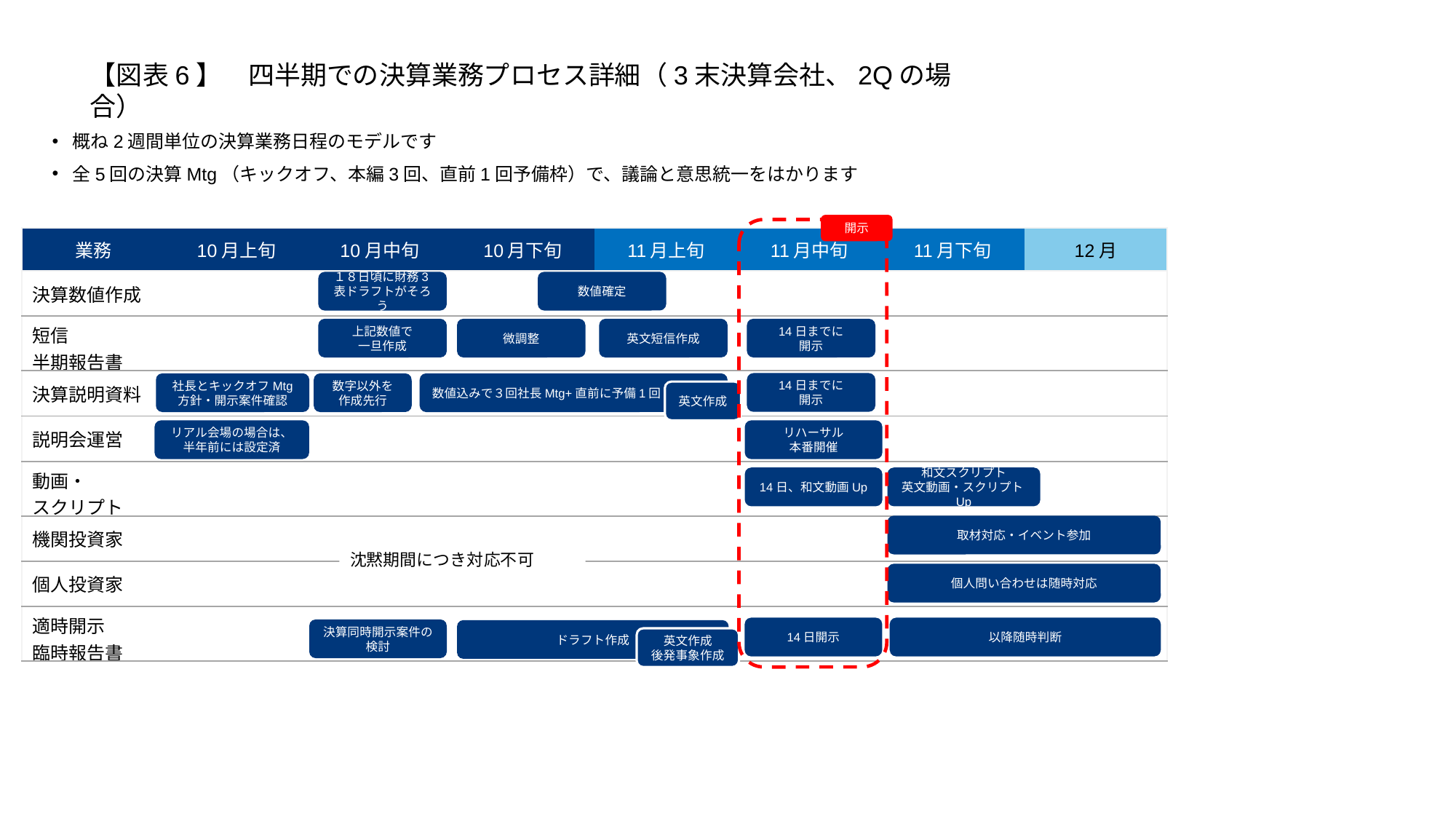

【図表6】　四半期での決算業務プロセス詳細（3末決算会社、2Qの場合）
概ね2週間単位の決算業務日程のモデルです
全5回の決算Mtg（キックオフ、本編3回、直前1回予備枠）で、議論と意思統一をはかります

開示

| 業務 | 10月上旬 | 10月中旬 | 10月下旬 | 11月上旬 | 11月中旬 | 11月下旬 | 12月 |
| --- | --- | --- | --- | --- | --- | --- | --- |
| 決算数値作成 |  |  |  |  |  |  |  |
| 短信 半期報告書 |  |  |  |  |  |  |  |
| 決算説明資料 |  |  |  |  |  |  |  |
| 説明会運営 |  |  |  |  |  |  |  |
| 動画・ スクリプト |  |  |  |  |  |  |  |
| 機関投資家 |  |  |  |  |  |  |  |
| 個人投資家 |  |  |  |  |  |  |  |
| 適時開示 臨時報告書 |  |  |  |  |  |  |  |
数値確定
１８日頃に財務3表ドラフトがそろう
上記数値で
一旦作成
微調整
英文短信作成
14日までに
開示
14日までに
開示
社長とキックオフMtg
方針・開示案件確認
数字以外を
作成先行
数値込みで３回社長Mtg+直前に予備1回
英文作成
リアル会場の場合は、
半年前には設定済
リハーサル
本番開催
14日、和文動画Up
和文スクリプト
英文動画・スクリプトUp
取材対応・イベント参加
沈黙期間につき対応不可
個人問い合わせは随時対応
14日開示
以降随時判断
決算同時開示案件の検討
ドラフト作成
英文作成
後発事象作成